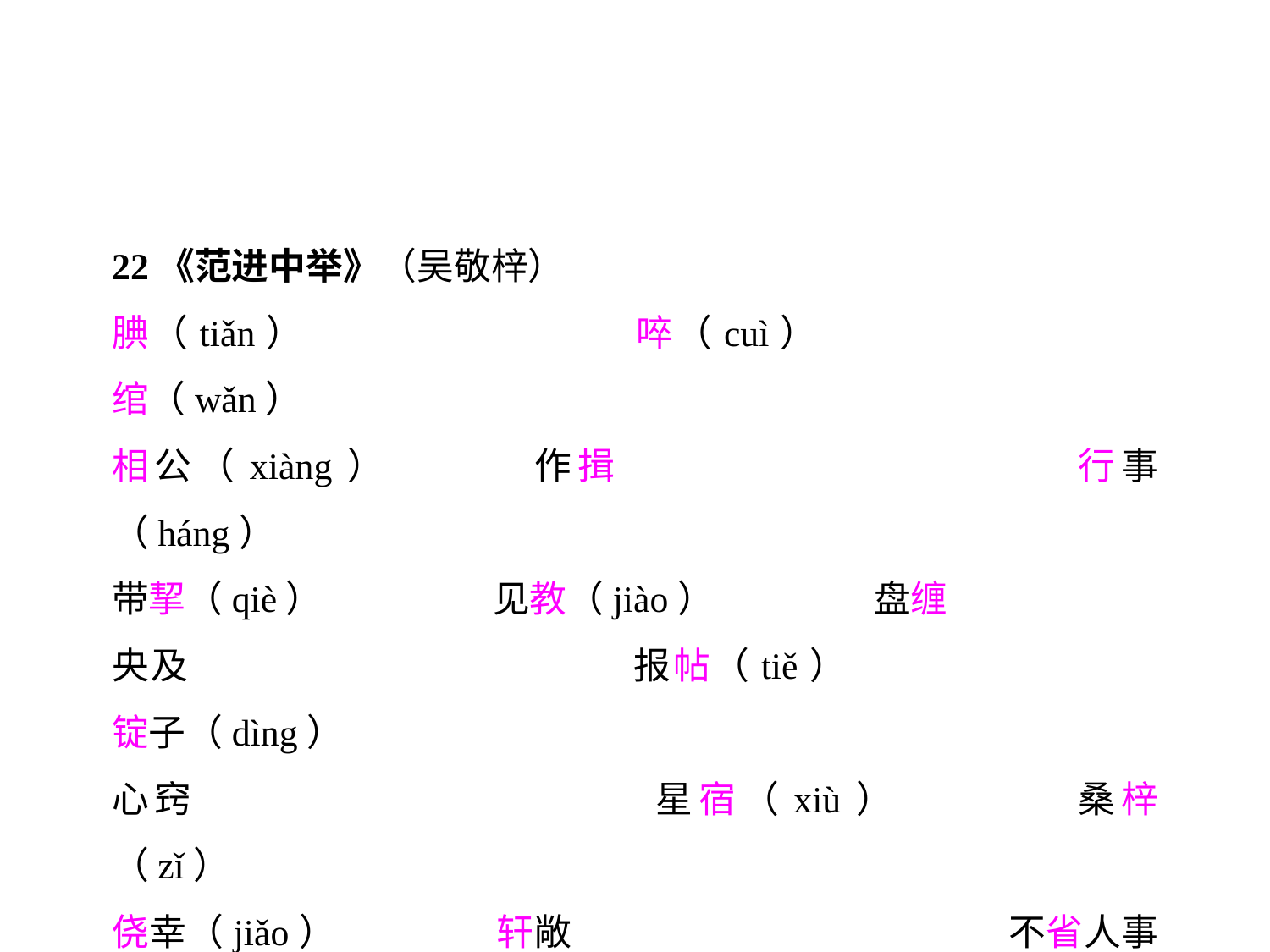

22《范进中举》（吴敬梓）
腆（tiǎn）			啐（cuì）			绾（wǎn）
相公（xiàng）		作揖				行事（háng）
带挈（qiè）		见教（jiào）		盘缠
央及				报帖（tiě）			锭子（dìng）
心窍				星宿（xiù）		桑梓（zǐ）
侥幸（jiǎo）		轩敞				不省人事（xǐng）
不由分说